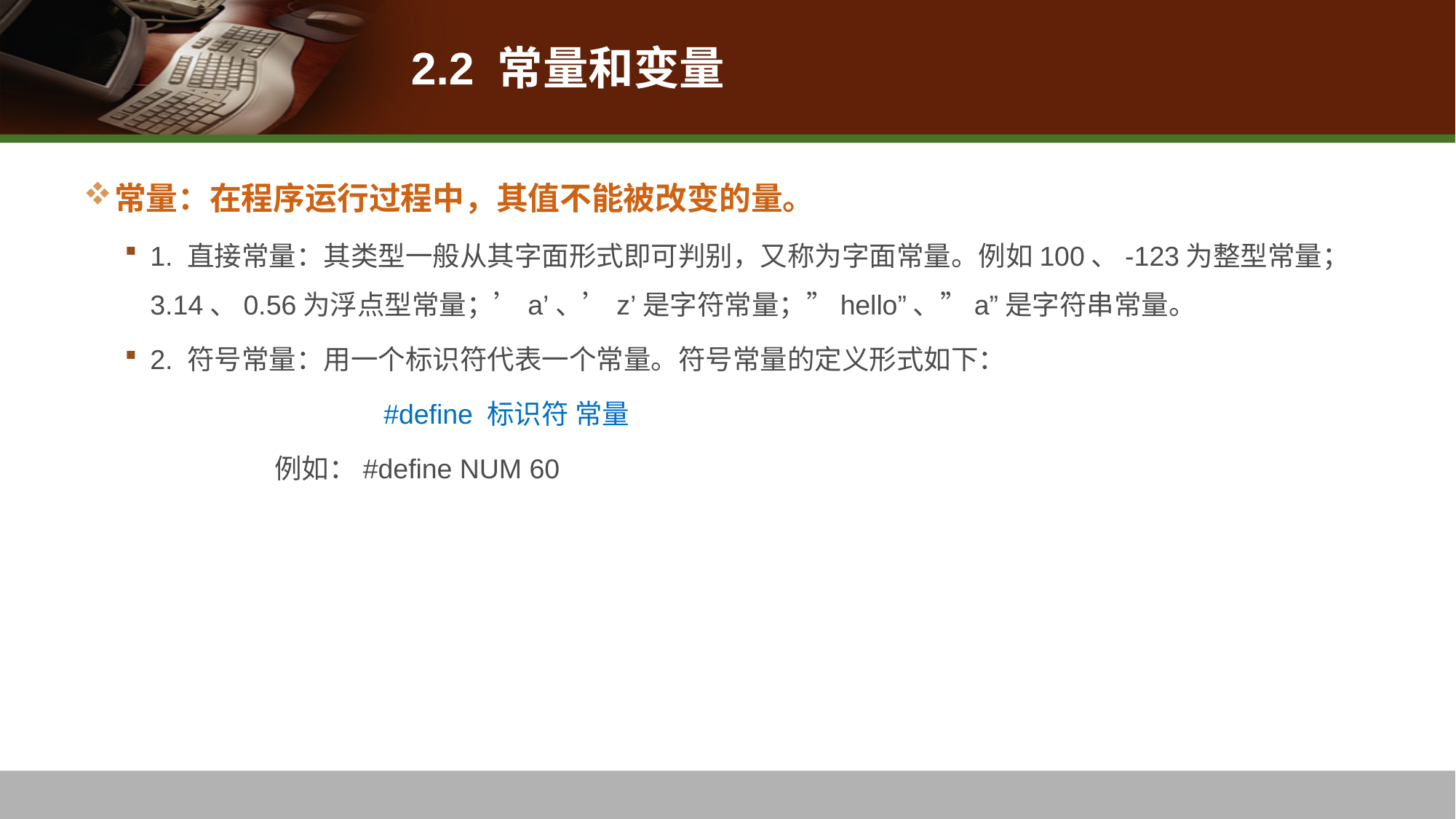

# 2.2 常量和变量
常量：在程序运行过程中，其值不能被改变的量。
1. 直接常量：其类型一般从其字面形式即可判别，又称为字面常量。例如100、-123为整型常量；3.14、0.56为浮点型常量；’a’、’z’是字符常量；”hello”、”a”是字符串常量。
2. 符号常量：用一个标识符代表一个常量。符号常量的定义形式如下：
		#define 标识符 常量
	例如：#define NUM 60